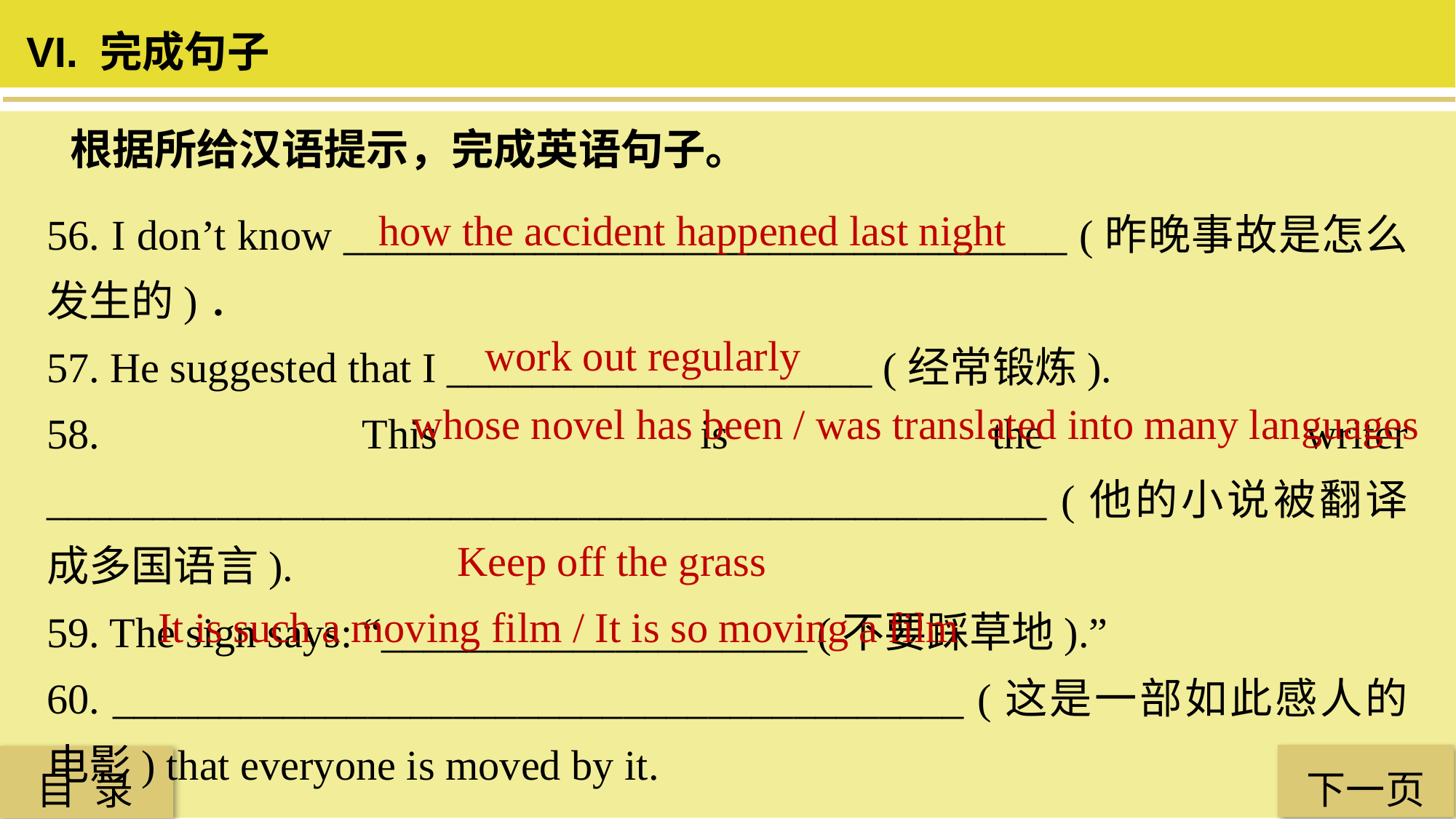

VI. 完成句子
根据所给汉语提示，完成英语句子。
56. I don’t know __________________________________ (昨晚事故是怎么发生的)．
57. He suggested that I ____________________ (经常锻炼).
58. This is the writer _______________________________________________ (他的小说被翻译成多国语言).
59. The sign says: “____________________ (不要踩草地).”
60. ________________________________________ (这是一部如此感人的电影) that everyone is moved by it.
how the accident happened last night
 work out regularly
whose novel has been / was translated into many languages
 Keep off the grass
It is such a moving film / It is so moving a film